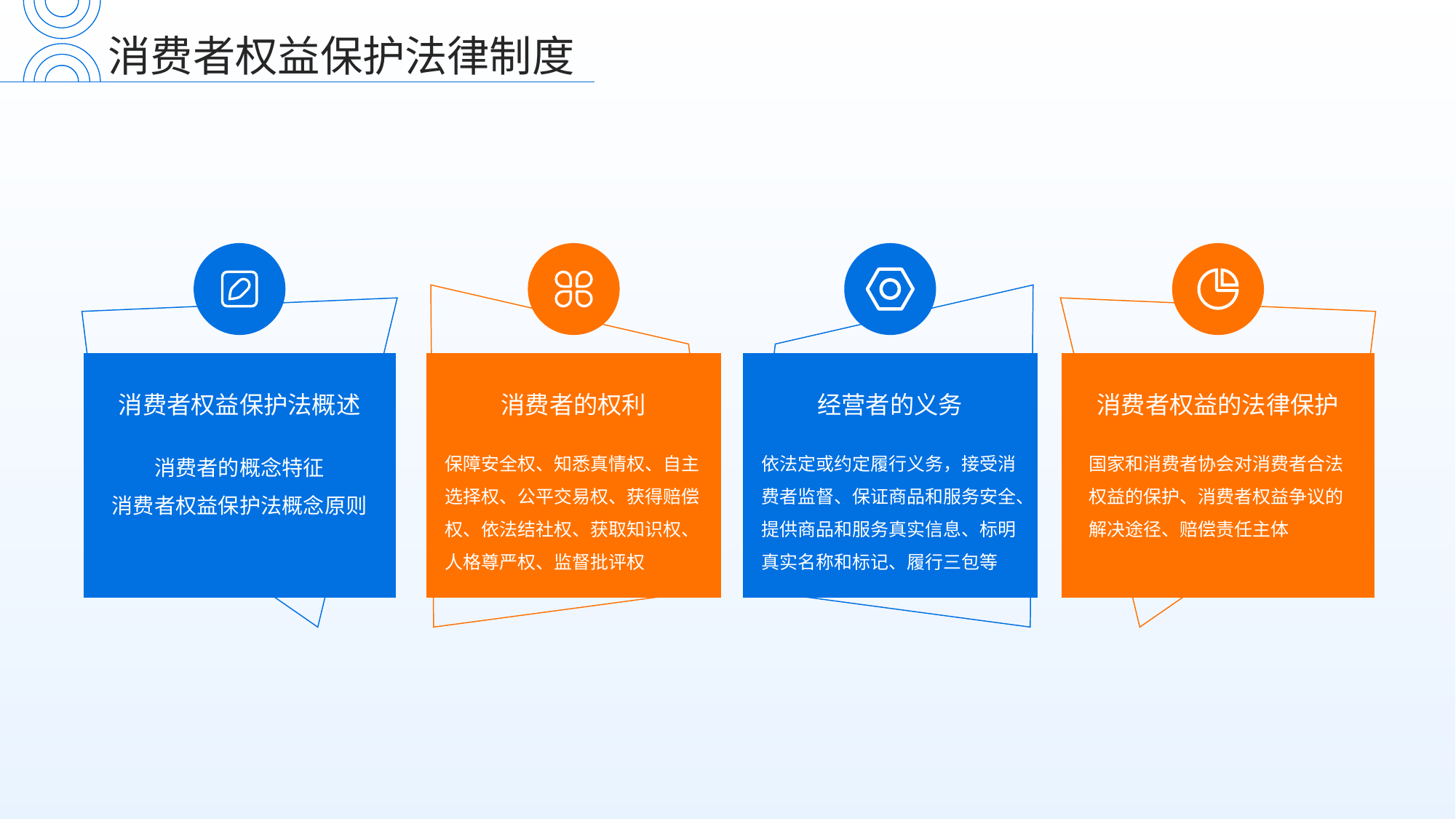

消费者权益保护法律制度

消费者权益保护法概述
消费者的权利
经营者的义务
消费者权益的法律保护
消费者的概念特征
消费者权益保护法概念原则
保障安全权、知悉真情权、自主选择权、公平交易权、获得赔偿权、依法结社权、获取知识权、人格尊严权、监督批评权
依法定或约定履行义务，接受消费者监督、保证商品和服务安全、提供商品和服务真实信息、标明真实名称和标记、履行三包等
国家和消费者协会对消费者合法权益的保护、消费者权益争议的解决途径、赔偿责任主体